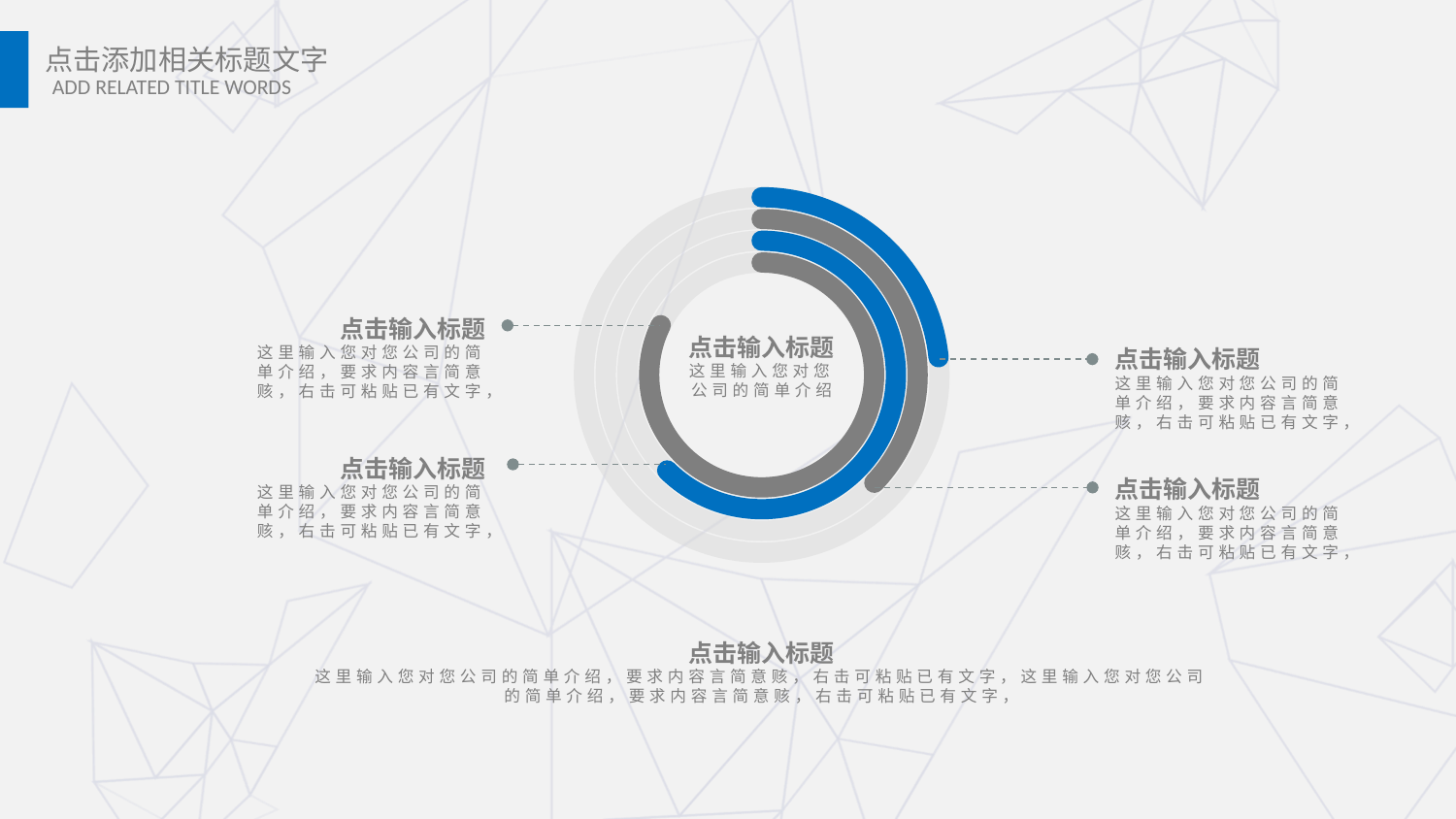

点击添加相关标题文字
ADD RELATED TITLE WORDS

点击输入标题
这里输入您对您公司的简单介绍，要求内容言简意赅，右击可粘贴已有文字，
点击输入标题
这里输入您对您公司的简单介绍
点击输入标题
这里输入您对您公司的简单介绍，要求内容言简意赅，右击可粘贴已有文字，
点击输入标题
这里输入您对您公司的简单介绍，要求内容言简意赅，右击可粘贴已有文字，
点击输入标题
这里输入您对您公司的简单介绍，要求内容言简意赅，右击可粘贴已有文字，
点击输入标题
这里输入您对您公司的简单介绍，要求内容言简意赅，右击可粘贴已有文字，这里输入您对您公司的简单介绍，要求内容言简意赅，右击可粘贴已有文字，